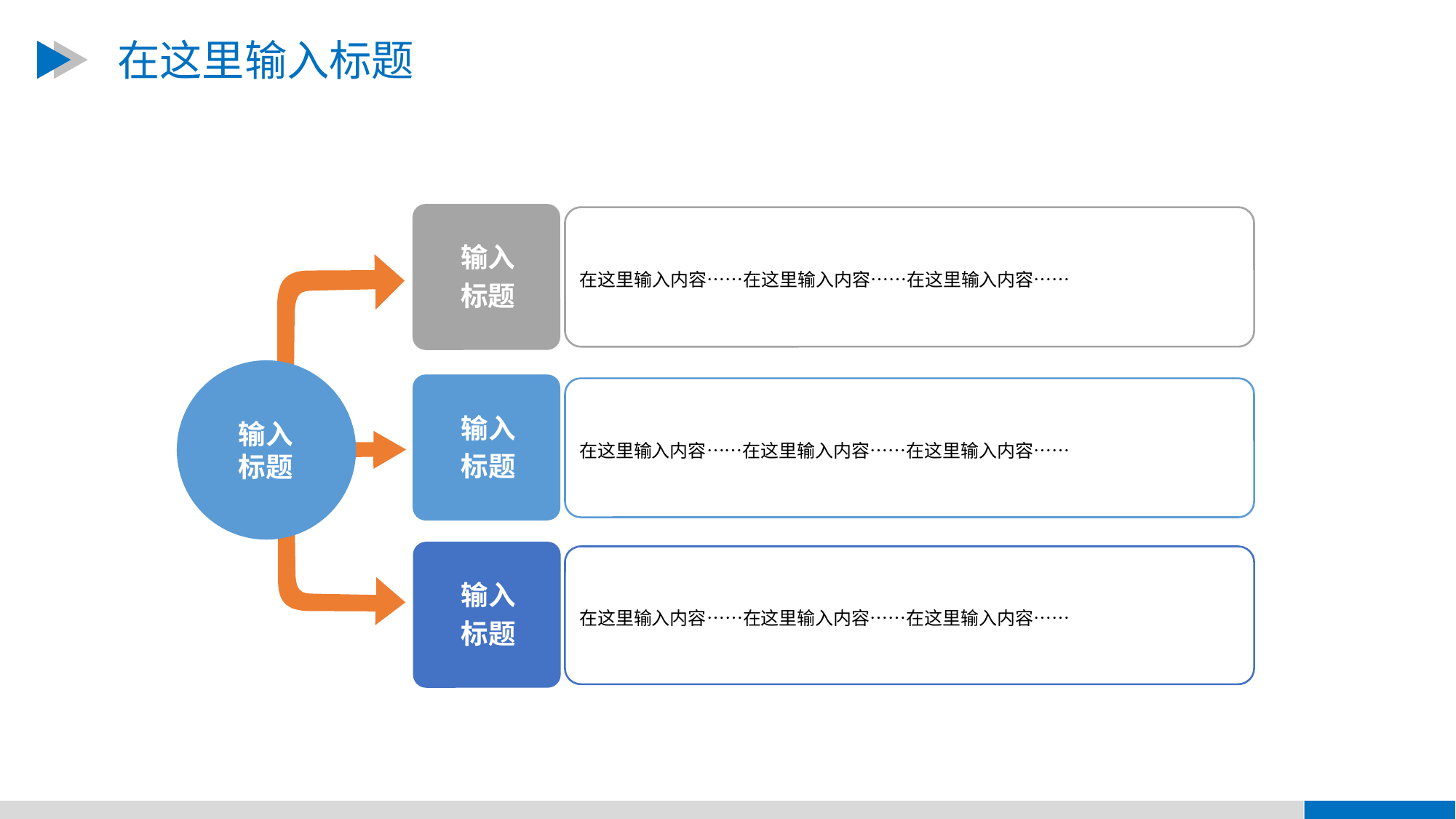

在这里输入标题

在这里输入内容……在这里输入内容……在这里输入内容……

输入
标题

在这里输入内容……在这里输入内容……在这里输入内容……

输入
标题
输入
标题

在这里输入内容……在这里输入内容……在这里输入内容……
输入
标题